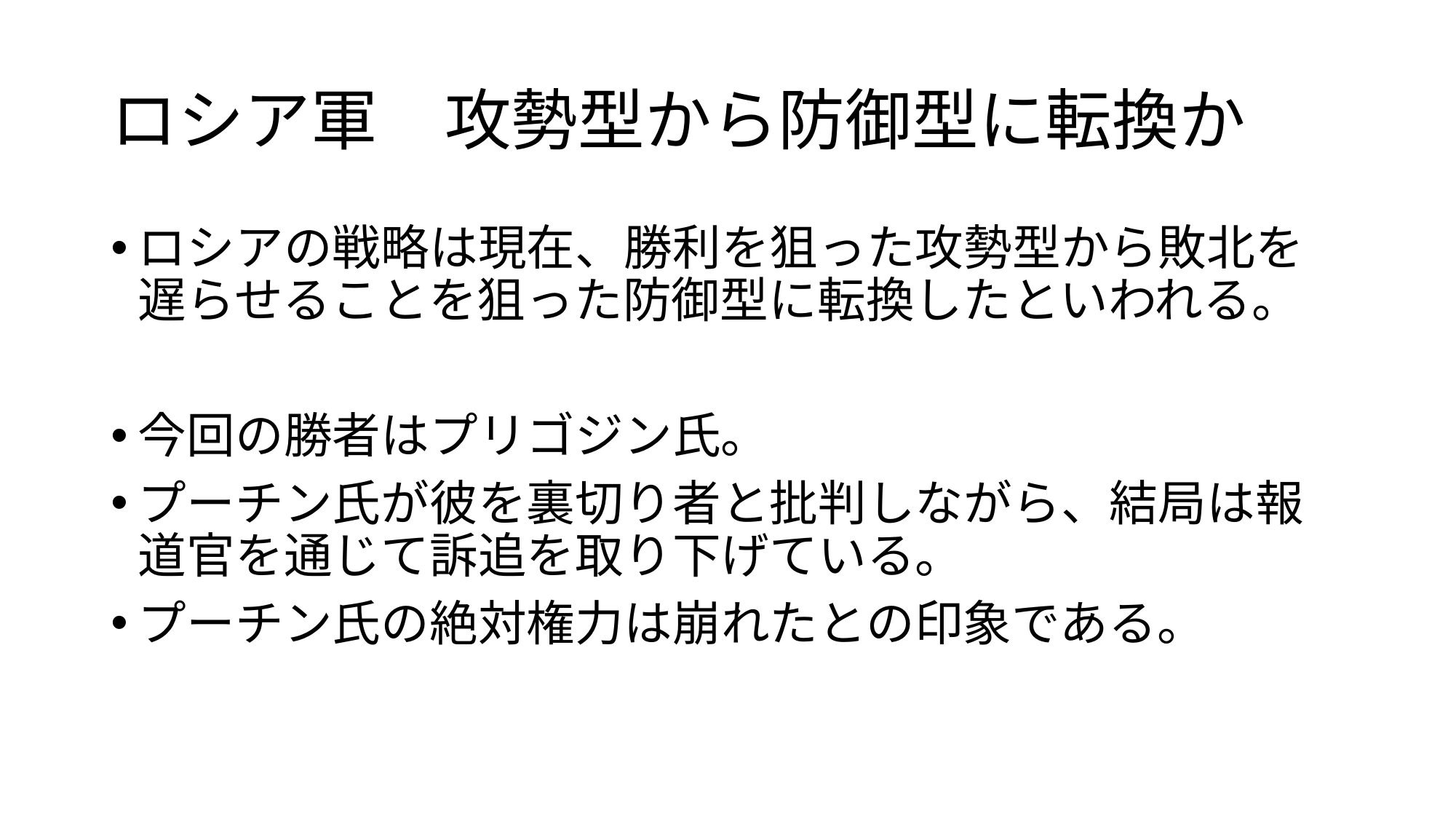

# ロシア軍　攻勢型から防御型に転換か
ロシアの戦略は現在、勝利を狙った攻勢型から敗北を遅らせることを狙った防御型に転換したといわれる。

今回の勝者はプリゴジン氏。
プーチン氏が彼を裏切り者と批判しながら、結局は報道官を通じて訴追を取り下げている。
プーチン氏の絶対権力は崩れたとの印象である。